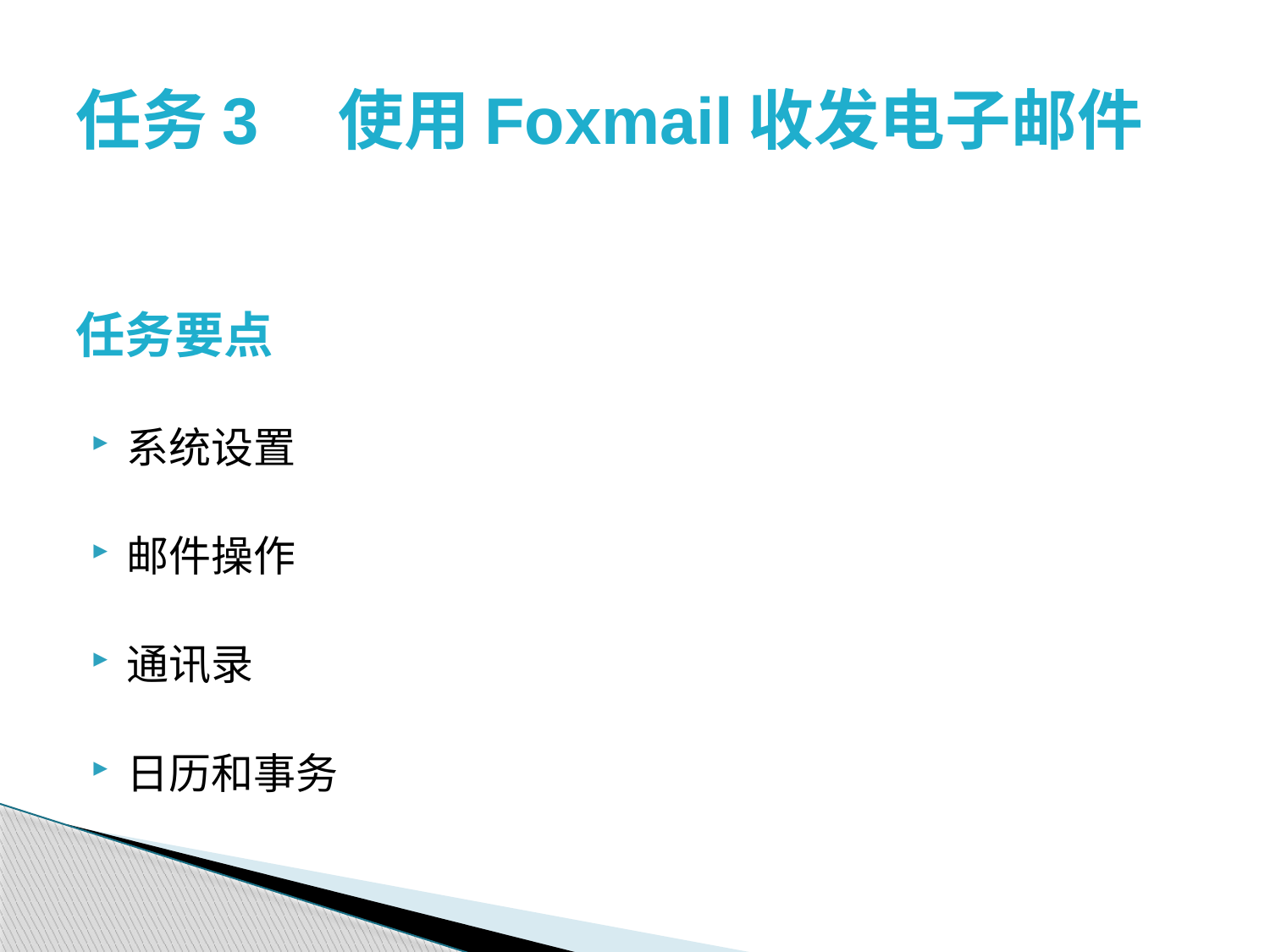

# 任务3　使用Foxmail收发电子邮件
任务要点
系统设置
邮件操作
通讯录
日历和事务